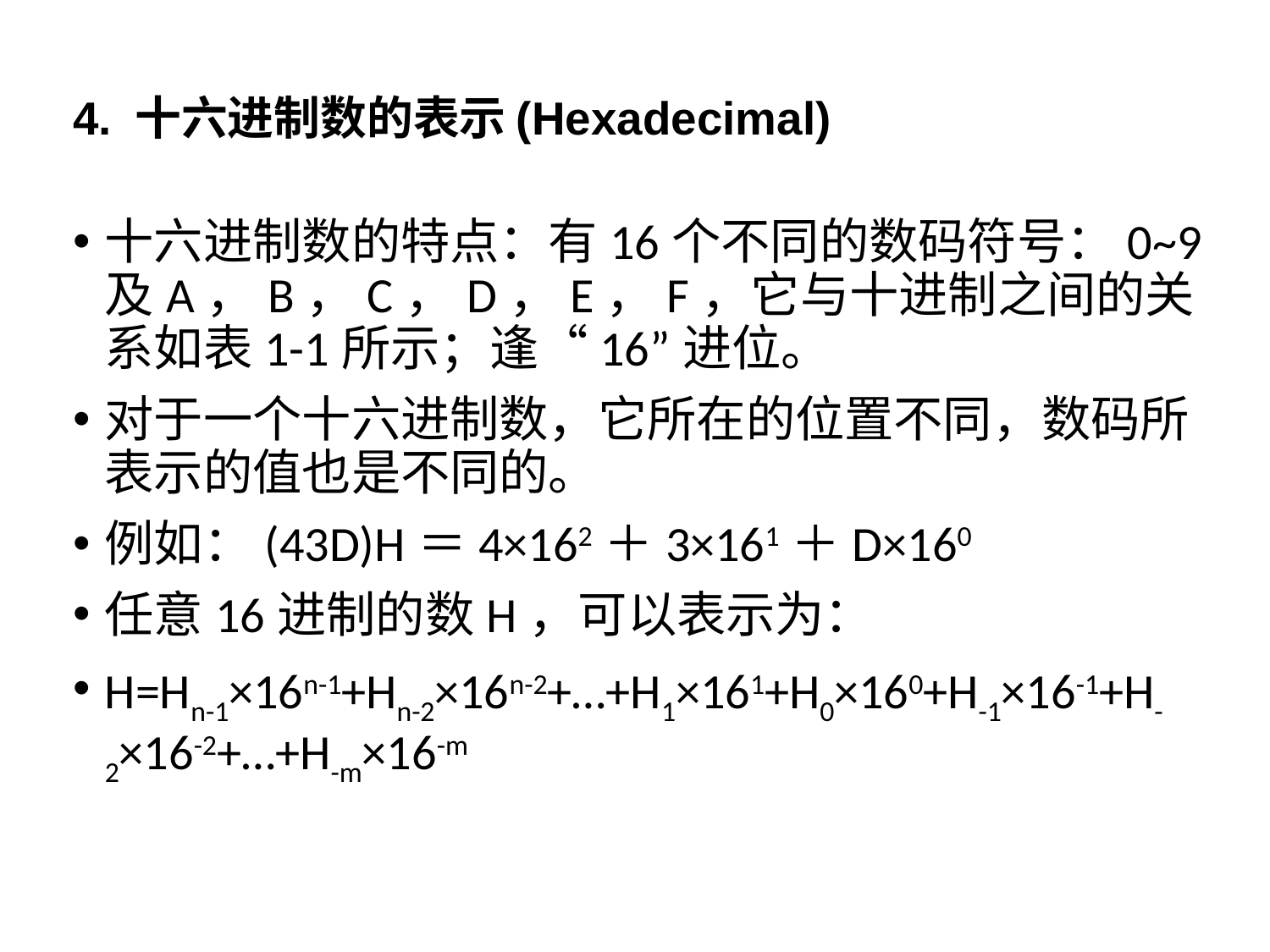

# 4. 十六进制数的表示(Hexadecimal)
十六进制数的特点：有16个不同的数码符号：0~9及A，B，C，D，E，F，它与十进制之间的关系如表1-1所示；逢“16”进位。
对于一个十六进制数，它所在的位置不同，数码所表示的值也是不同的。
例如：(43D)H＝4×162＋3×161＋D×160
任意16进制的数H，可以表示为：
H=Hn-1×16n-1+Hn-2×16n-2+…+H1×161+H0×160+H-1×16-1+H-2×16-2+…+H-m×16-m